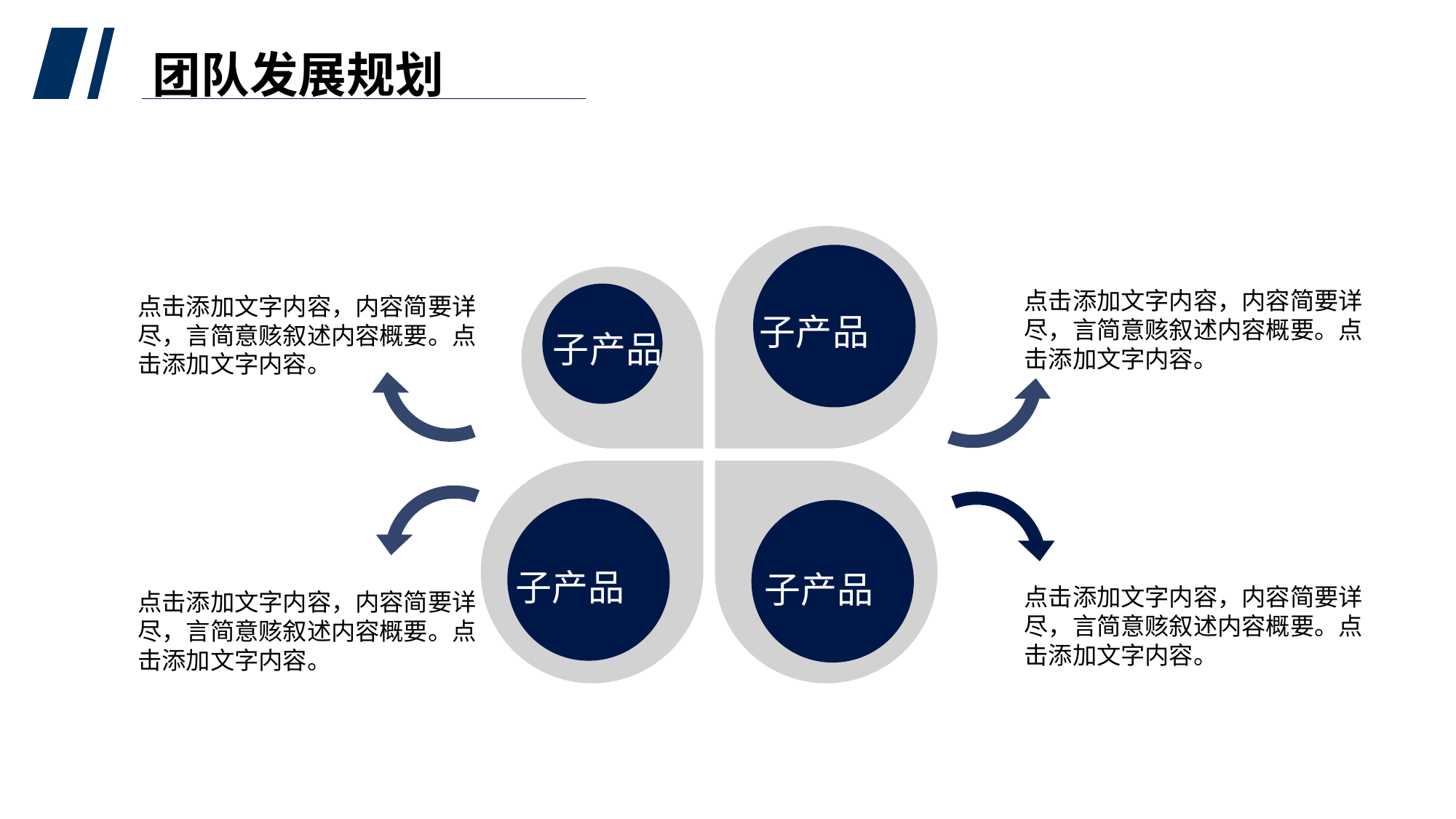

团队发展规划

点击添加文字内容，内容简要详
尽，言简意赅叙述内容概要。点
击添加文字内容。

点击添加文字内容，内容简要详
尽，言简意赅叙述内容概要。点
击添加文字内容。

子产品
子产品

子产品
子产品
点击添加文字内容，内容简要详
尽，言简意赅叙述内容概要。点
击添加文字内容。
点击添加文字内容，内容简要详
尽，言简意赅叙述内容概要。点
击添加文字内容。